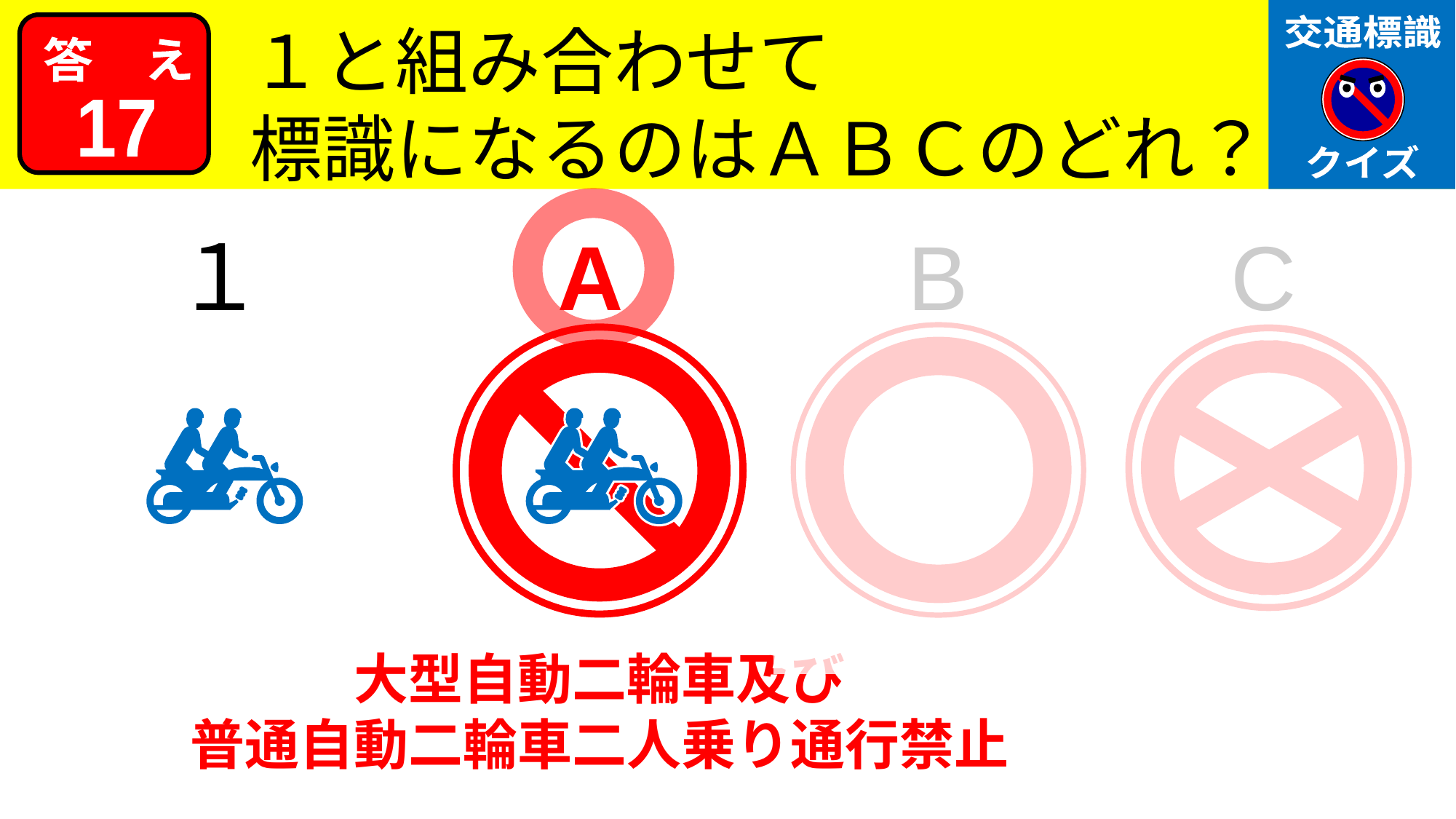

交通標識

クイズ
１と組み合わせて
標識になるのはＡＢＣのどれ？

答　え
17

１
A
B
C

大型自動二輪車及び
普通自動二輪車二人乗り通行禁止